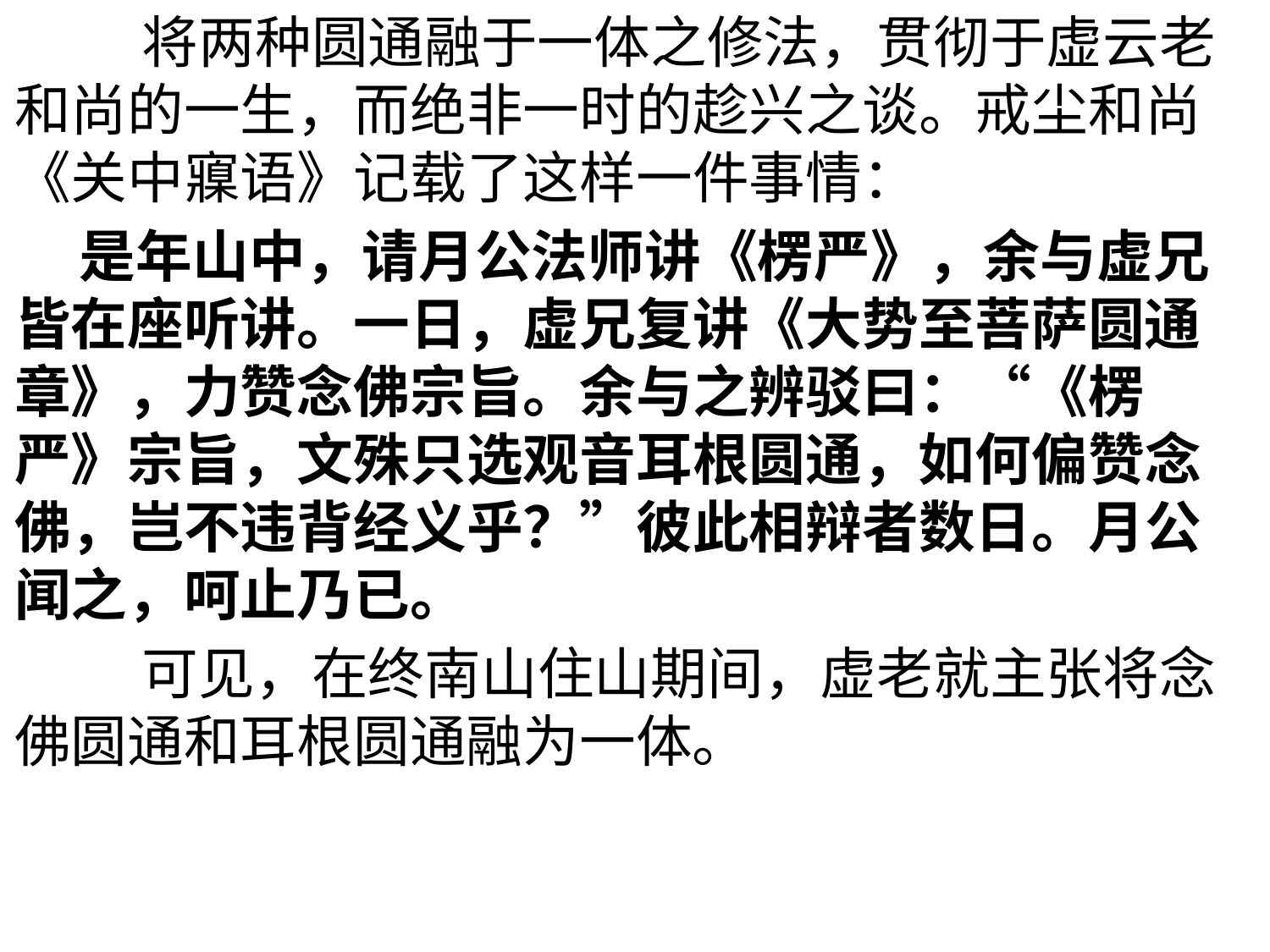

将两种圆通融于一体之修法，贯彻于虚云老和尚的一生，而绝非一时的趁兴之谈。戒尘和尚《关中寱语》记载了这样一件事情：
    是年山中，请月公法师讲《楞严》，余与虚兄皆在座听讲。一日，虚兄复讲《大势至菩萨圆通章》，力赞念佛宗旨。余与之辨驳曰：“《楞严》宗旨，文殊只选观音耳根圆通，如何偏赞念佛，岂不违背经义乎？”彼此相辩者数日。月公闻之，呵止乃已。
         可见，在终南山住山期间，虚老就主张将念佛圆通和耳根圆通融为一体。